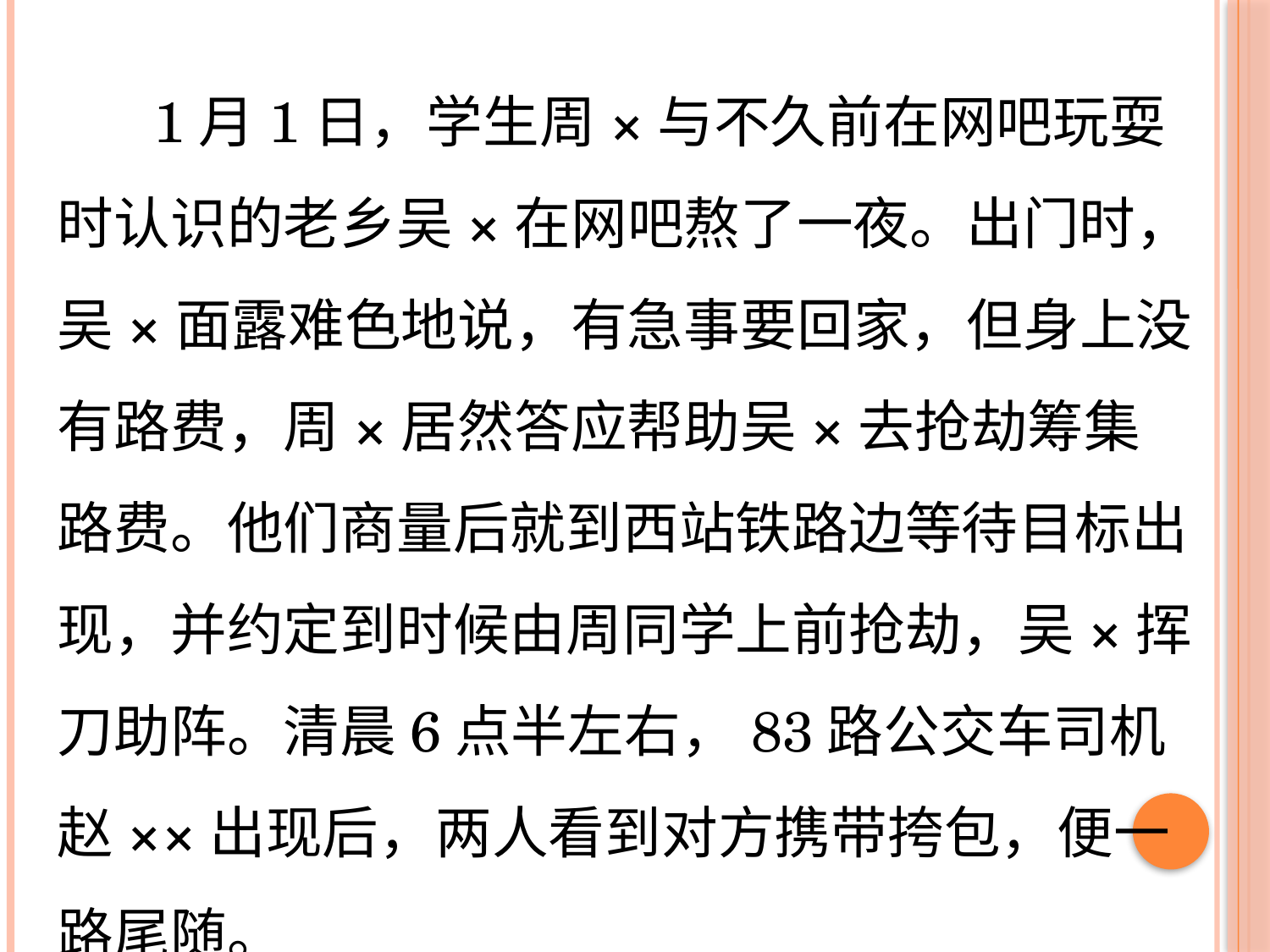

1月1日，学生周×与不久前在网吧玩耍时认识的老乡吴×在网吧熬了一夜。出门时，吴×面露难色地说，有急事要回家，但身上没有路费，周×居然答应帮助吴×去抢劫筹集路费。他们商量后就到西站铁路边等待目标出现，并约定到时候由周同学上前抢劫，吴×挥刀助阵。清晨6点半左右，83路公交车司机赵××出现后，两人看到对方携带挎包，便一路尾随。